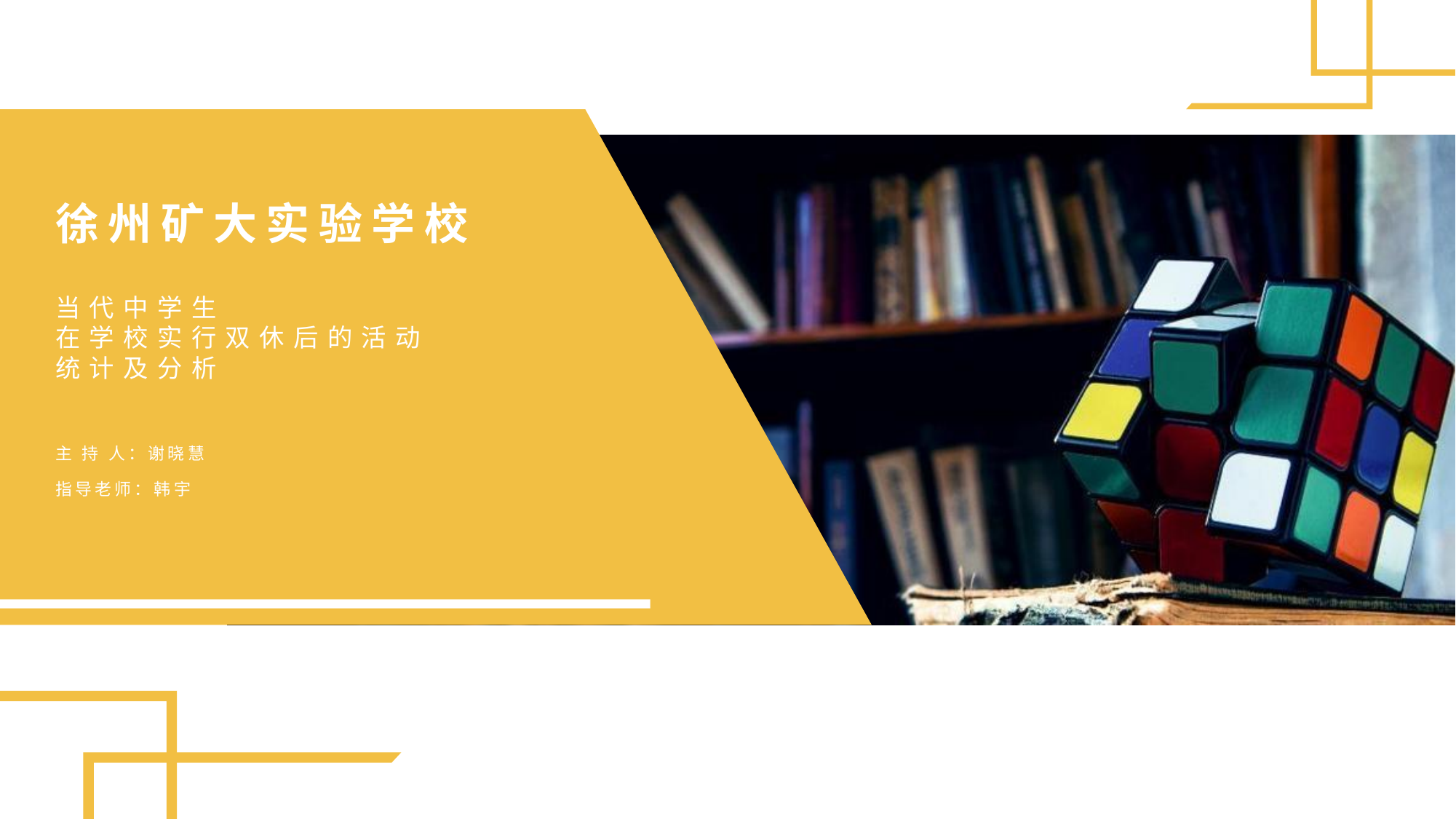

徐州矿大实验学校
# 当代中学生 在学校实行双休后的活动 统计及分析
主 持 人：谢晓慧
指导老师：韩宇